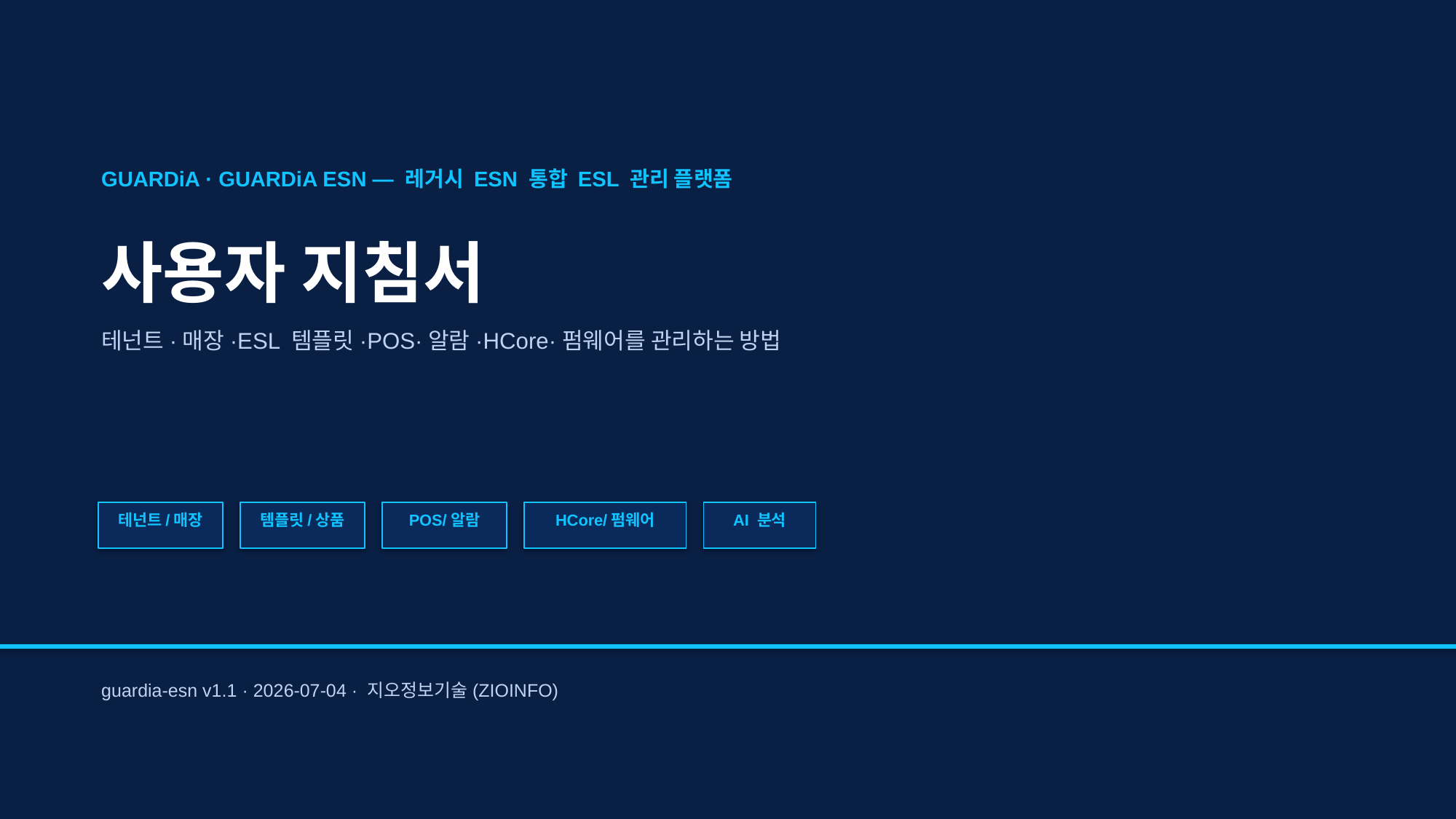

GUARDiA · GUARDiA ESN — 레거시 ESN 통합 ESL 관리 플랫폼
사용자 지침서
테넌트·매장·ESL 템플릿·POS·알람·HCore·펌웨어를 관리하는 방법

테넌트/매장
템플릿/상품
POS/알람
HCore/펌웨어
AI 분석

guardia-esn v1.1 · 2026-07-04 · 지오정보기술(ZIOINFO)